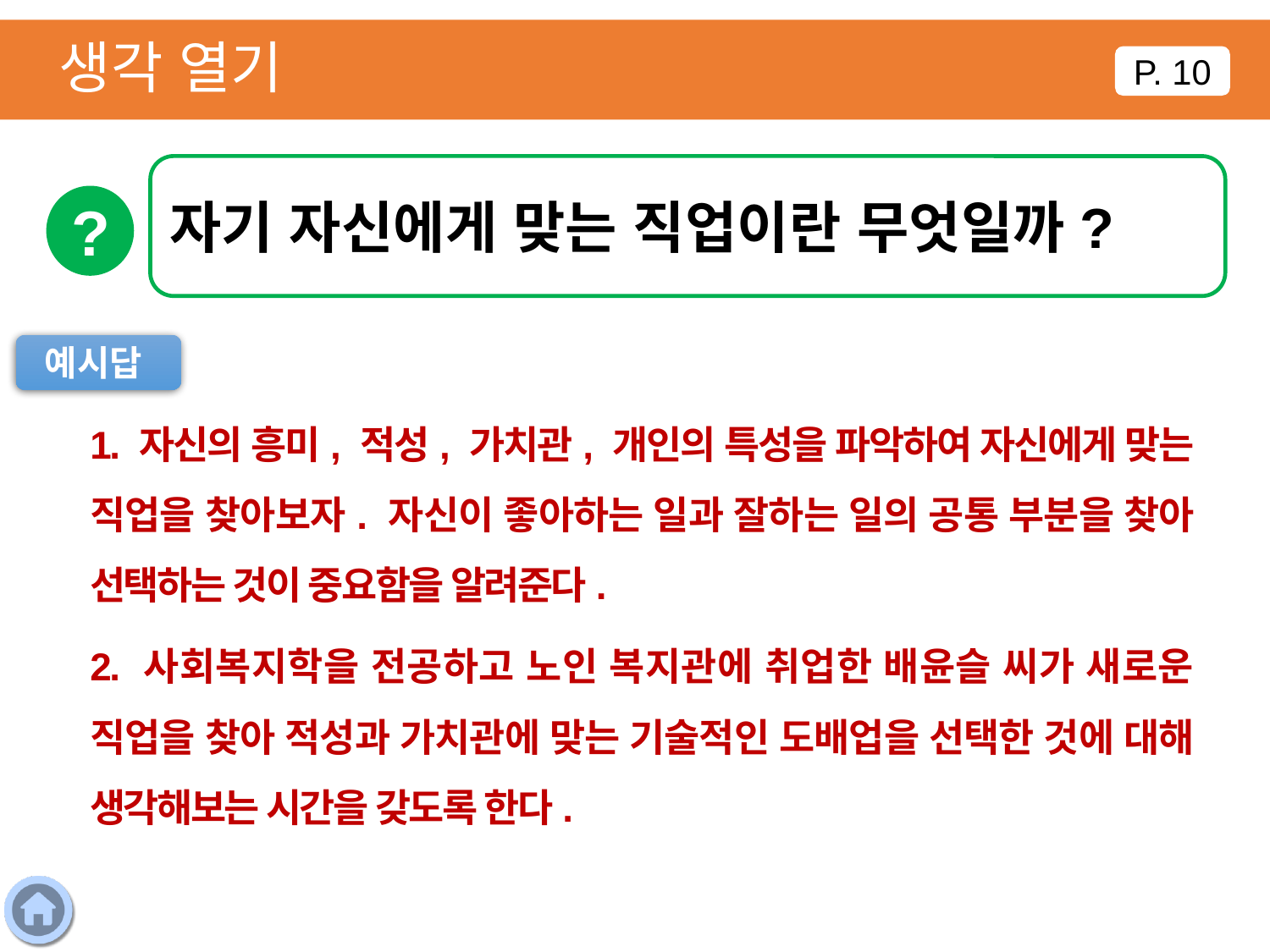

생각 열기
P. 10
자기 자신에게 맞는 직업이란 무엇일까?
?
예시답
1. 자신의 흥미, 적성, 가치관, 개인의 특성을 파악하여 자신에게 맞는 직업을 찾아보자. 자신이 좋아하는 일과 잘하는 일의 공통 부분을 찾아 선택하는 것이 중요함을 알려준다.
2. 사회복지학을 전공하고 노인 복지관에 취업한 배윤슬 씨가 새로운 직업을 찾아 적성과 가치관에 맞는 기술적인 도배업을 선택한 것에 대해 생각해보는 시간을 갖도록 한다.